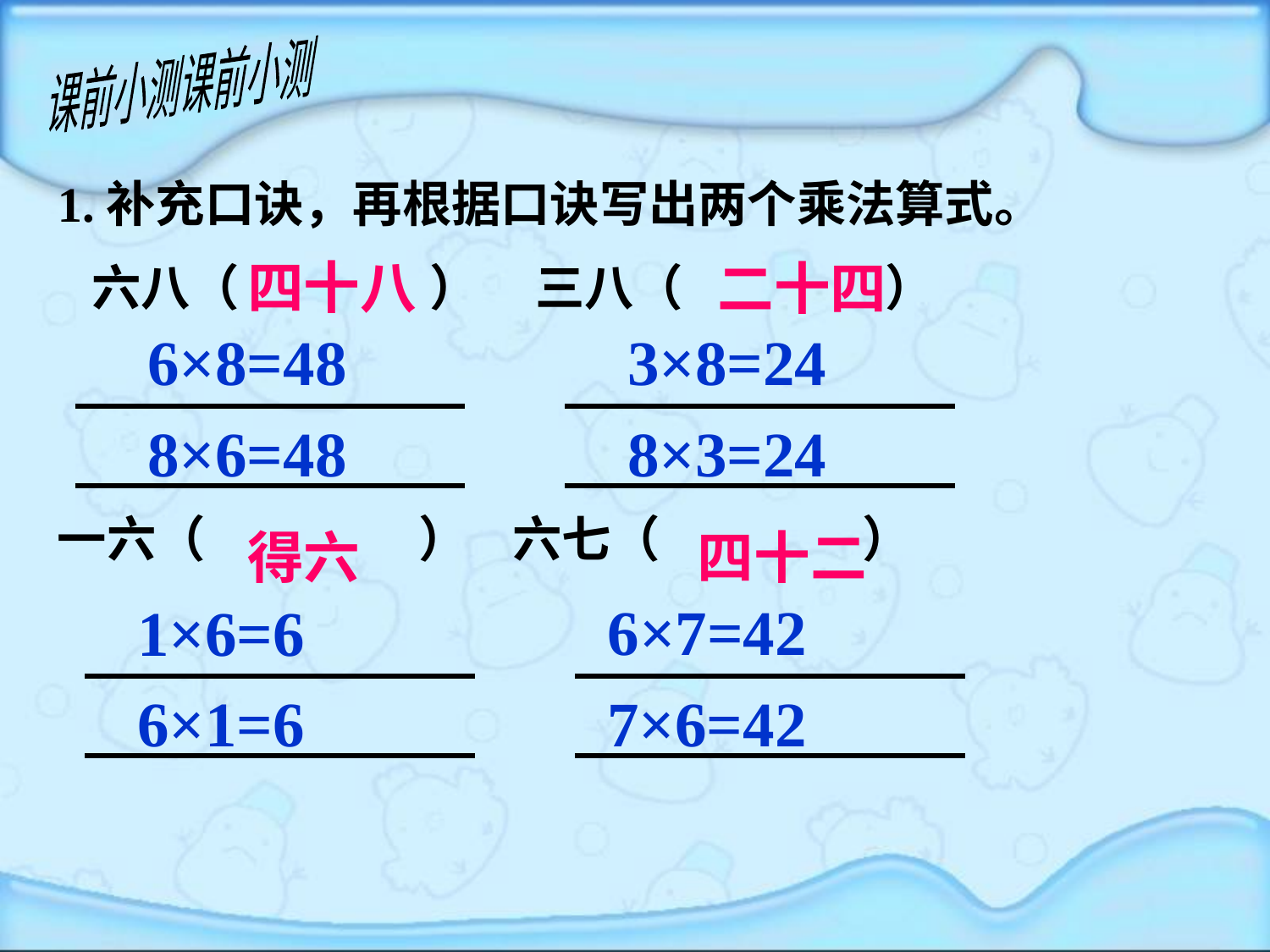

课前小测课前小测
1.补充口诀，再根据口诀写出两个乘法算式。
  六八（                 ）     三八（                  ）

一六（                   ）    六七（                  ）
四十八
二十四
6×8=48
3×8=24
8×6=48
8×3=24
得六
四十二
6×7=42
1×6=6
6×1=6
7×6=42